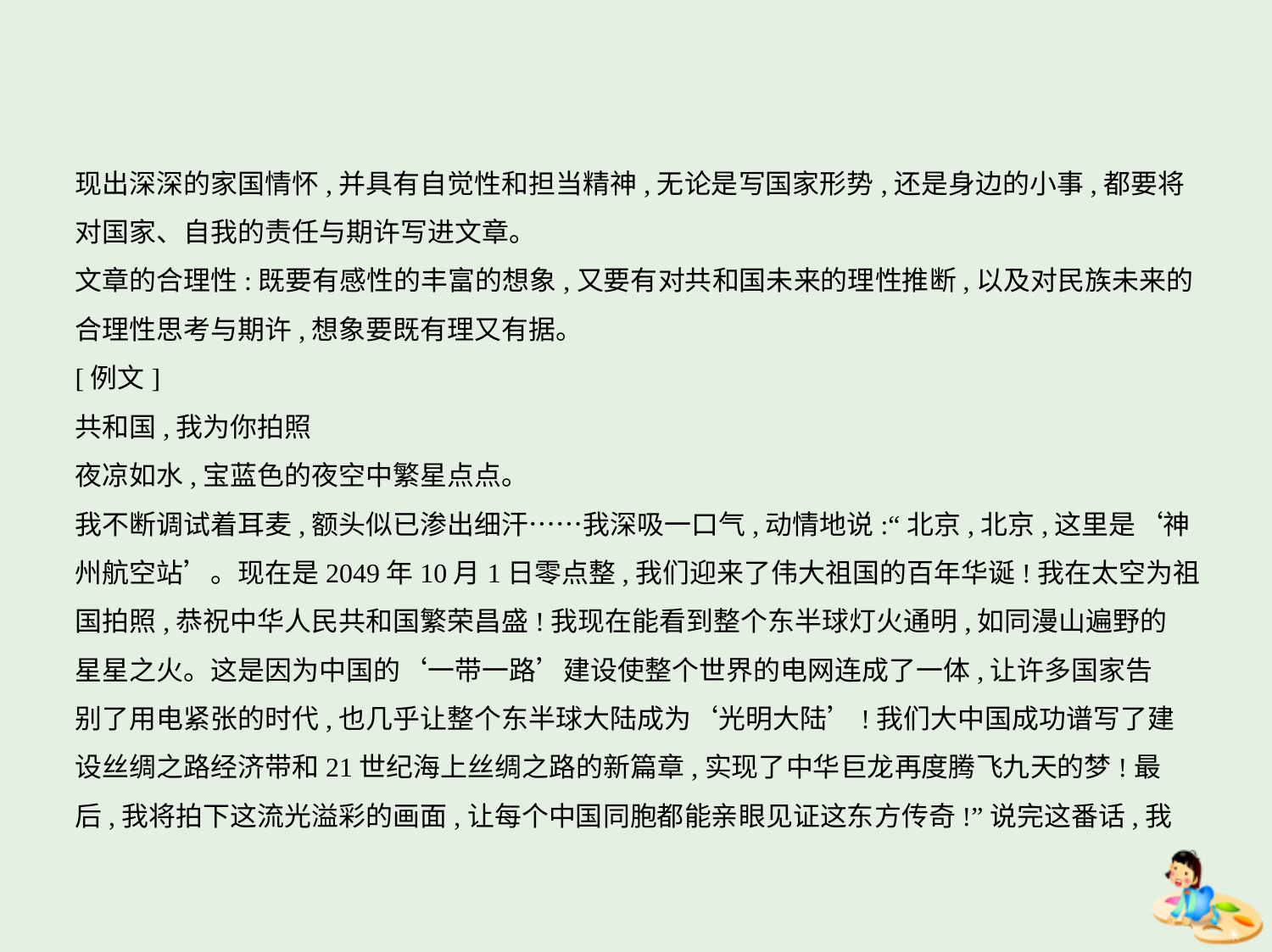

现出深深的家国情怀,并具有自觉性和担当精神,无论是写国家形势,还是身边的小事,都要将
对国家、自我的责任与期许写进文章。
文章的合理性:既要有感性的丰富的想象,又要有对共和国未来的理性推断,以及对民族未来的
合理性思考与期许,想象要既有理又有据。
[例文]
共和国,我为你拍照
夜凉如水,宝蓝色的夜空中繁星点点。
我不断调试着耳麦,额头似已渗出细汗……我深吸一口气,动情地说:“北京,北京,这里是‘神
州航空站’。现在是2049年10月1日零点整,我们迎来了伟大祖国的百年华诞!我在太空为祖
国拍照,恭祝中华人民共和国繁荣昌盛!我现在能看到整个东半球灯火通明,如同漫山遍野的
星星之火。这是因为中国的‘一带一路’建设使整个世界的电网连成了一体,让许多国家告
别了用电紧张的时代,也几乎让整个东半球大陆成为‘光明大陆’!我们大中国成功谱写了建
设丝绸之路经济带和21世纪海上丝绸之路的新篇章,实现了中华巨龙再度腾飞九天的梦!最
后,我将拍下这流光溢彩的画面,让每个中国同胞都能亲眼见证这东方传奇!”说完这番话,我